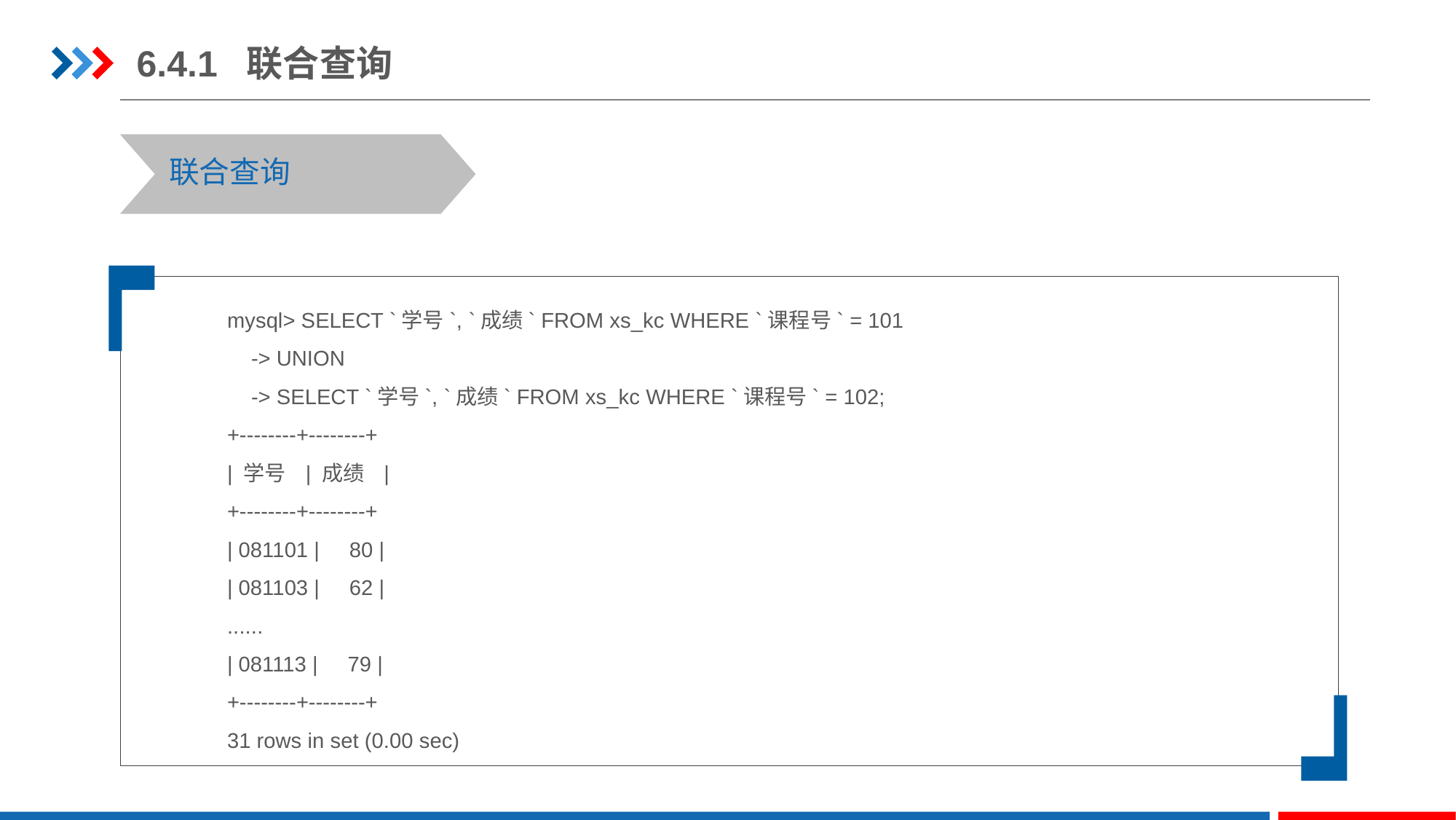

6.4.1  联合查询

联合查询

mysql> SELECT `学号`, `成绩` FROM xs_kc WHERE `课程号` = 101
    -> UNION
    -> SELECT `学号`, `成绩` FROM xs_kc WHERE `课程号` = 102;
+--------+--------+
| 学号   | 成绩   |
+--------+--------+
| 081101 |     80 |
| 081103 |     62 |
......
| 081113 |     79 |
+--------+--------+
31 rows in set (0.00 sec)